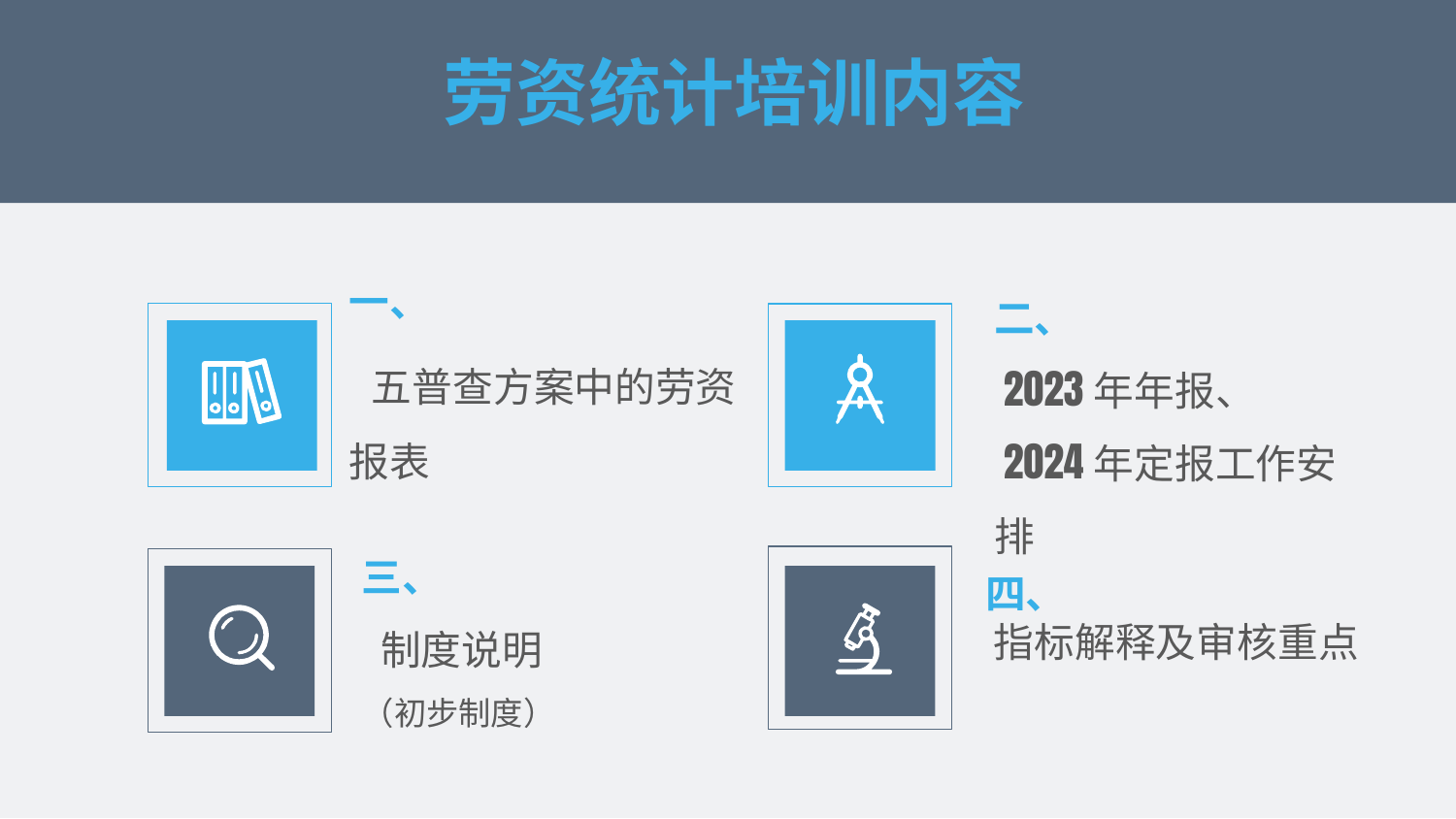

劳资统计培训内容
一、
 五普查方案中的劳资报表

二、
 2023年年报、
 2024年定报工作安排

  四、
   指标解释及审核重点

三、
 制度说明
（初步制度）